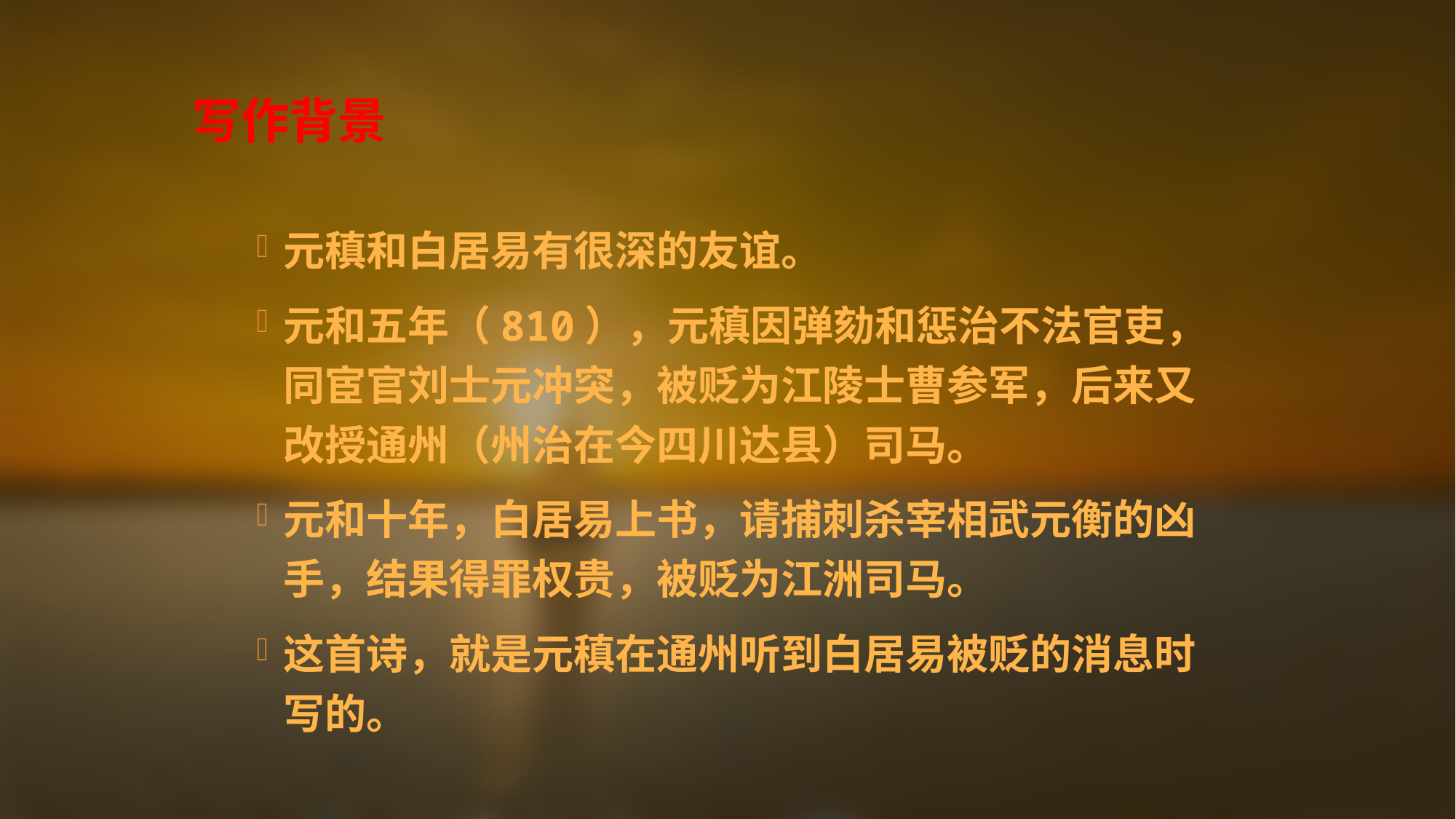

# 写作背景
元稹和白居易有很深的友谊。
元和五年（810），元稹因弹劾和惩治不法官吏，同宦官刘士元冲突，被贬为江陵士曹参军，后来又改授通州（州治在今四川达县）司马。
元和十年，白居易上书，请捕刺杀宰相武元衡的凶手，结果得罪权贵，被贬为江洲司马。
这首诗，就是元稹在通州听到白居易被贬的消息时写的。